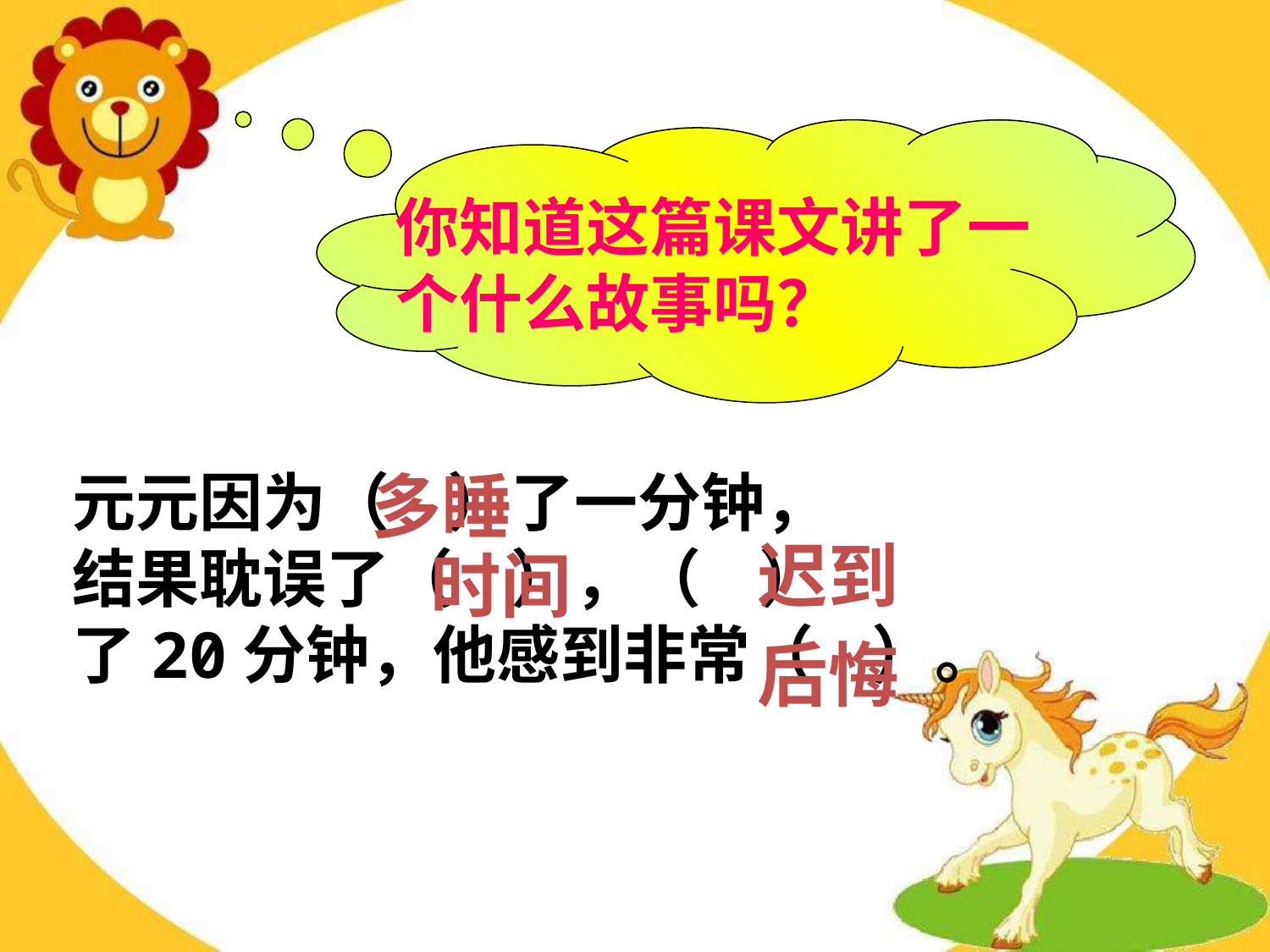

你知道这篇课文讲了一个什么故事吗？
元元因为（    ）了一分钟，
结果耽误了（    ），（    ）
了20分钟，他感到非常（    ）。
多睡
迟到
时间
后悔